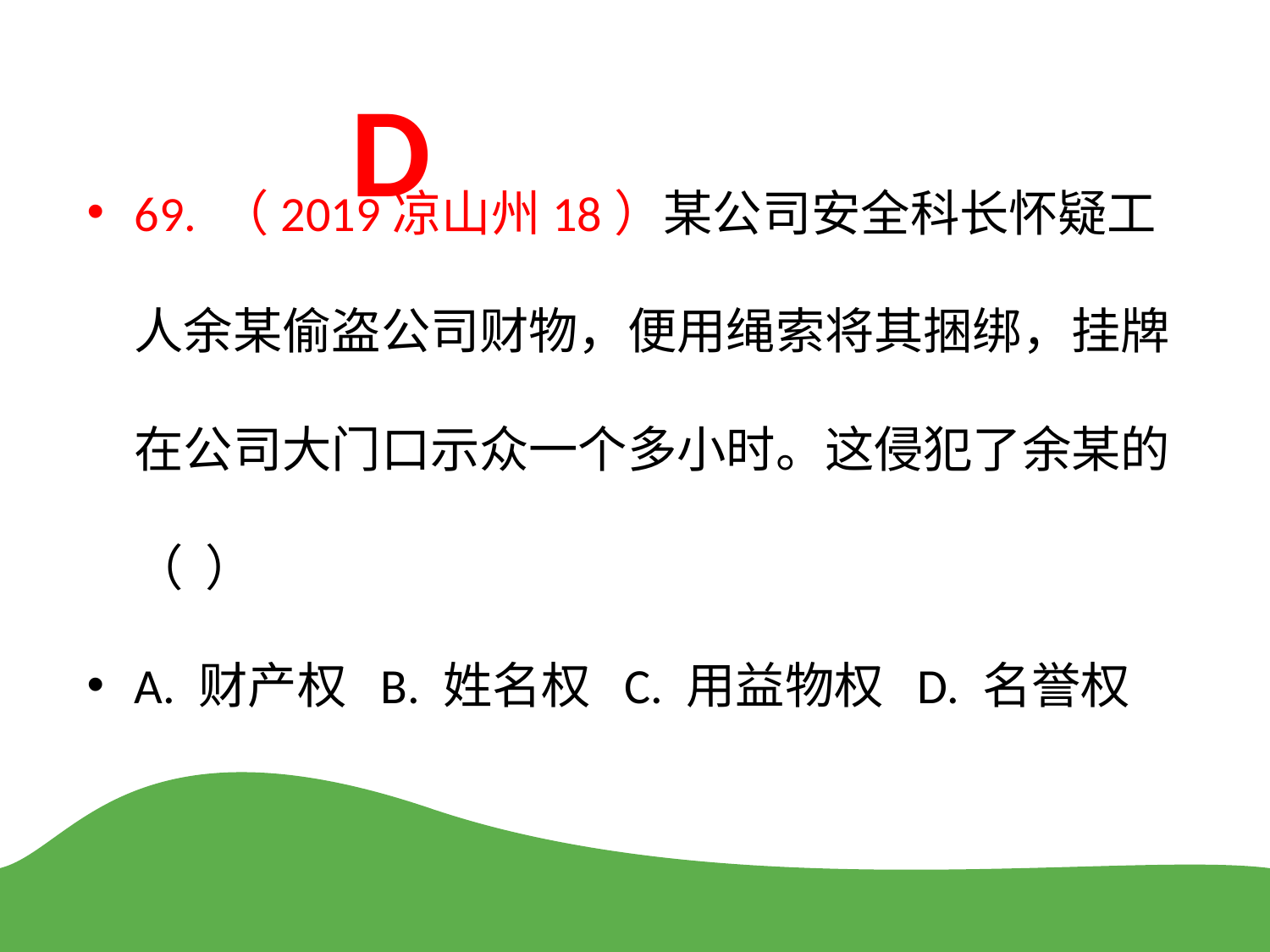

D
69. （2019凉山州18）某公司安全科长怀疑工人余某偷盗公司财物，便用绳索将其捆绑，挂牌在公司大门口示众一个多小时。这侵犯了余某的（  ）
A. 财产权  B. 姓名权  C. 用益物权  D. 名誉权